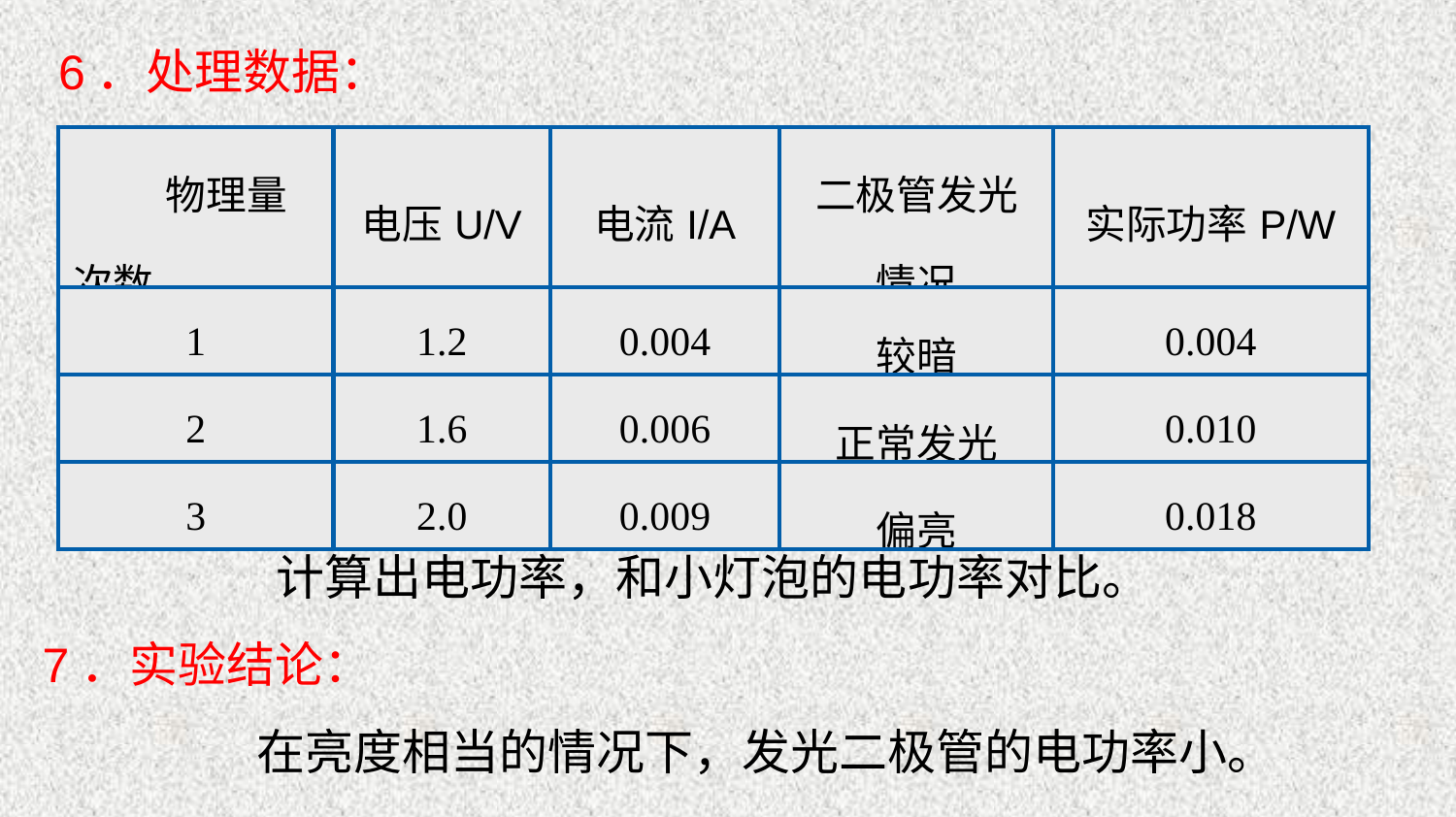

6．处理数据：
| 物理量 次数 | 电压U/V | 电流I/A | 二极管发光 情况 | 实际功率P/W |
| --- | --- | --- | --- | --- |
| 1 | 1.2 | 0.004 | 较暗 | 0.004 |
| 2 | 1.6 | 0.006 | 正常发光 | 0.010 |
| 3 | 2.0 | 0.009 | 偏亮 | 0.018 |
计算出电功率，和小灯泡的电功率对比。
7．实验结论：
在亮度相当的情况下，发光二极管的电功率小。